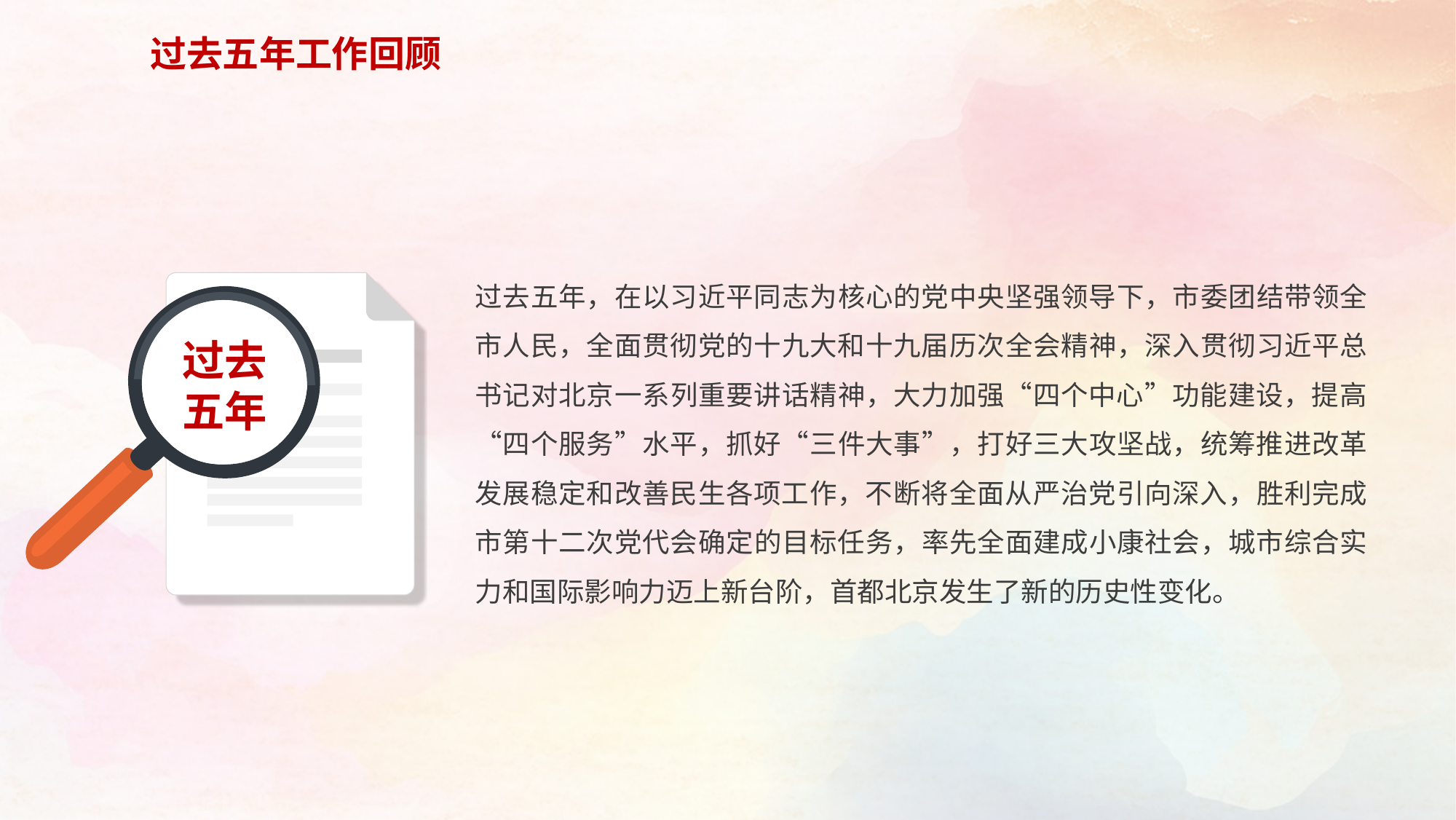

过去五年工作回顾
过去五年，在以习近平同志为核心的党中央坚强领导下，市委团结带领全市人民，全面贯彻党的十九大和十九届历次全会精神，深入贯彻习近平总书记对北京一系列重要讲话精神，大力加强“四个中心”功能建设，提高“四个服务”水平，抓好“三件大事”，打好三大攻坚战，统筹推进改革发展稳定和改善民生各项工作，不断将全面从严治党引向深入，胜利完成市第十二次党代会确定的目标任务，率先全面建成小康社会，城市综合实力和国际影响力迈上新台阶，首都北京发生了新的历史性变化。

过去五年